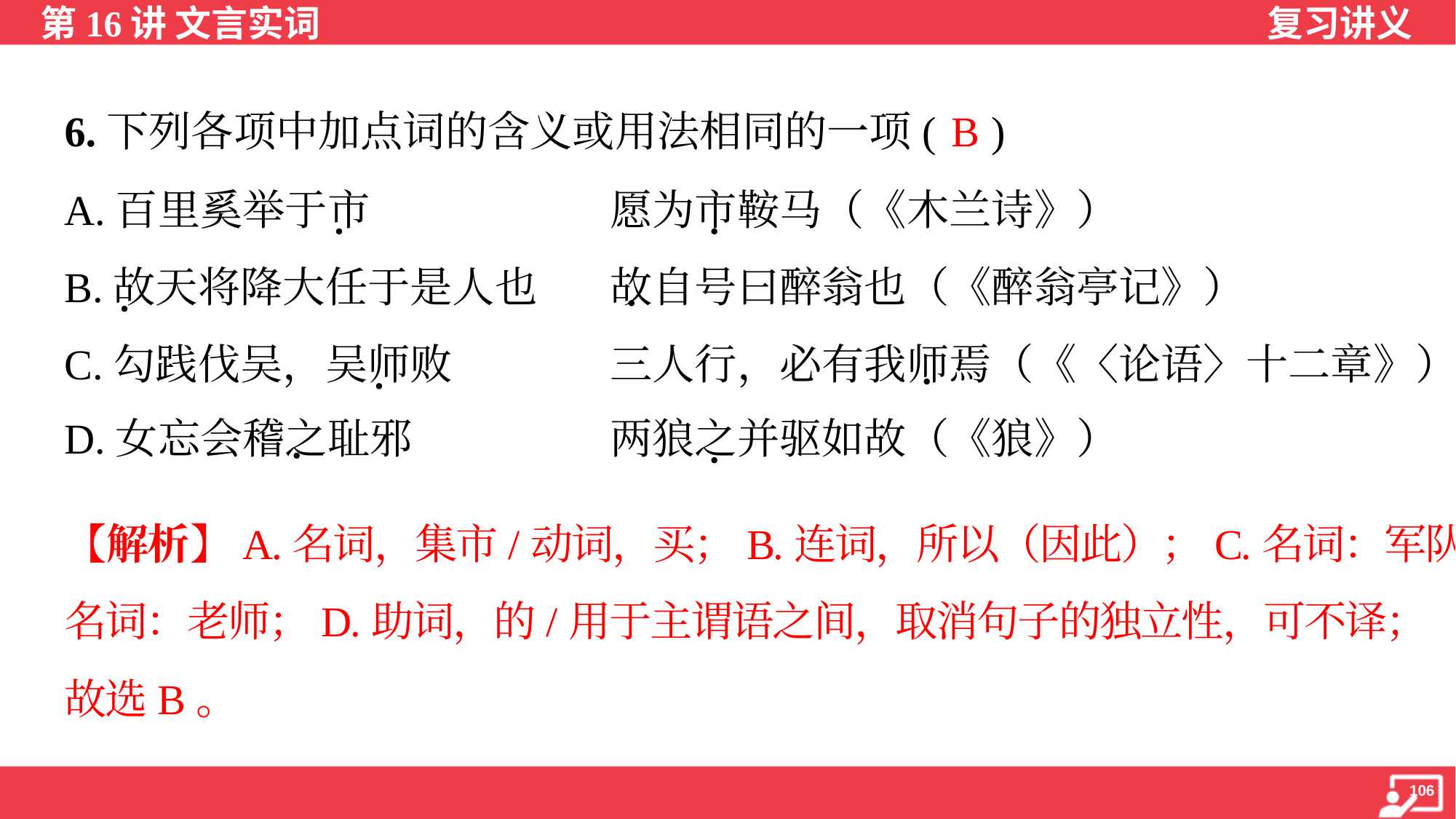

B
6.下列各项中加点词的含义或用法相同的一项(     )
A.百里奚举于市 			愿为市鞍马（《木兰诗》）
B.故天将降大任于是人也 	故自号曰醉翁也（《醉翁亭记》）
C.勾践伐吴，吴师败 		三人行，必有我师焉（《〈论语〉十二章》）
D.女忘会稽之耻邪 		两狼之并驱如故（《狼》）

【解析】A.名词，集市/动词，买；B.连词，所以（因此）；C.名词：军队/
名词：老师；D.助词，的/用于主谓语之间，取消句子的独立性，可不译；
故选B。